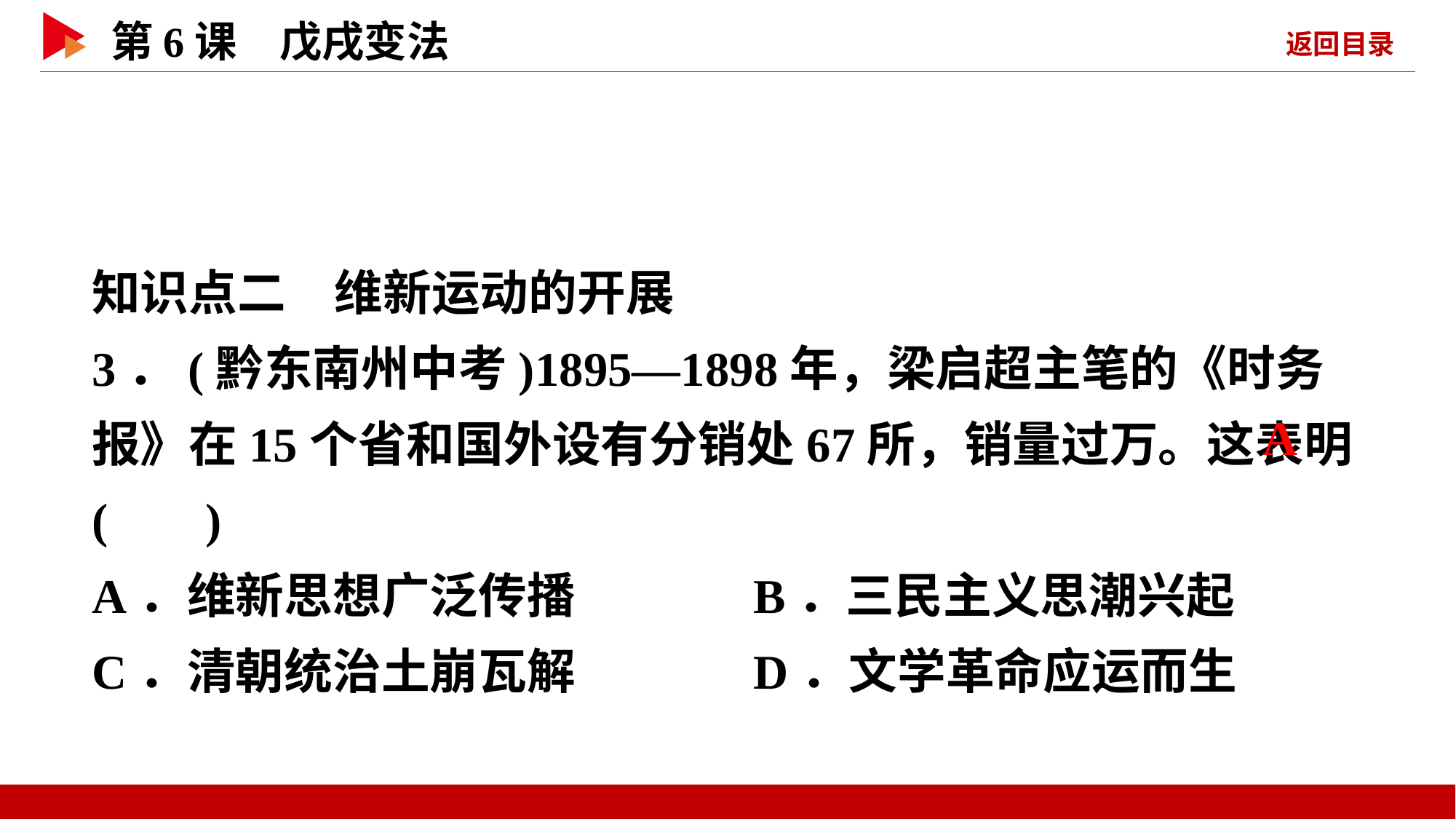

知识点二　维新运动的开展
3．(黔东南州中考)1895—1898年，梁启超主笔的《时务报》在15个省和国外设有分销处67所，销量过万。这表明(        )
A．维新思想广泛传播               B．三民主义思潮兴起
C．清朝统治土崩瓦解               D．文学革命应运而生
   A